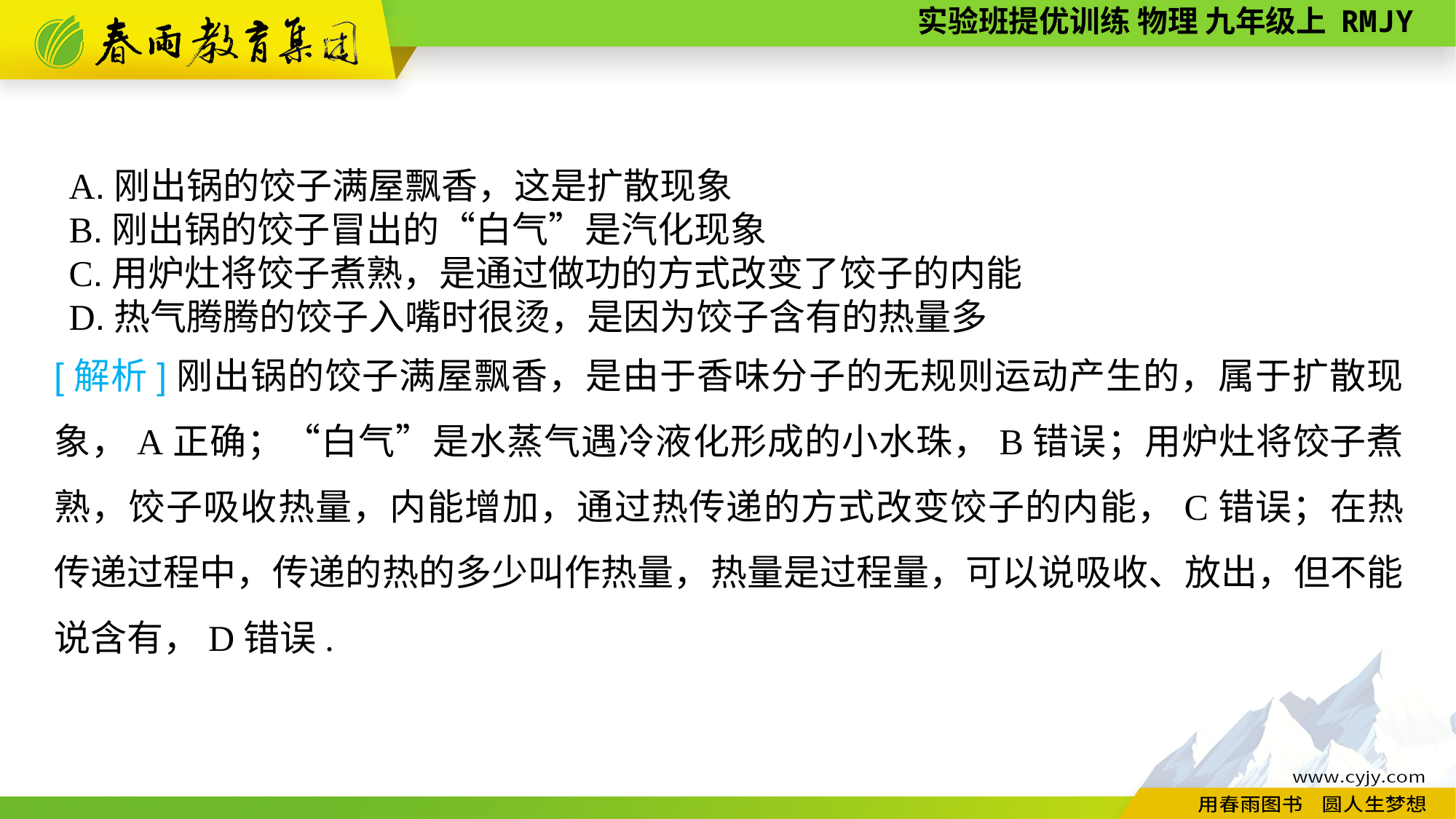

A.刚出锅的饺子满屋飘香，这是扩散现象
B.刚出锅的饺子冒出的“白气”是汽化现象
C.用炉灶将饺子煮熟，是通过做功的方式改变了饺子的内能
D.热气腾腾的饺子入嘴时很烫，是因为饺子含有的热量多
[解析]刚出锅的饺子满屋飘香，是由于香味分子的无规则运动产生的，属于扩散现象，A正确；“白气”是水蒸气遇冷液化形成的小水珠，B错误；用炉灶将饺子煮熟，饺子吸收热量，内能增加，通过热传递的方式改变饺子的内能，C错误；在热传递过程中，传递的热的多少叫作热量，热量是过程量，可以说吸收、放出，但不能说含有，D错误.